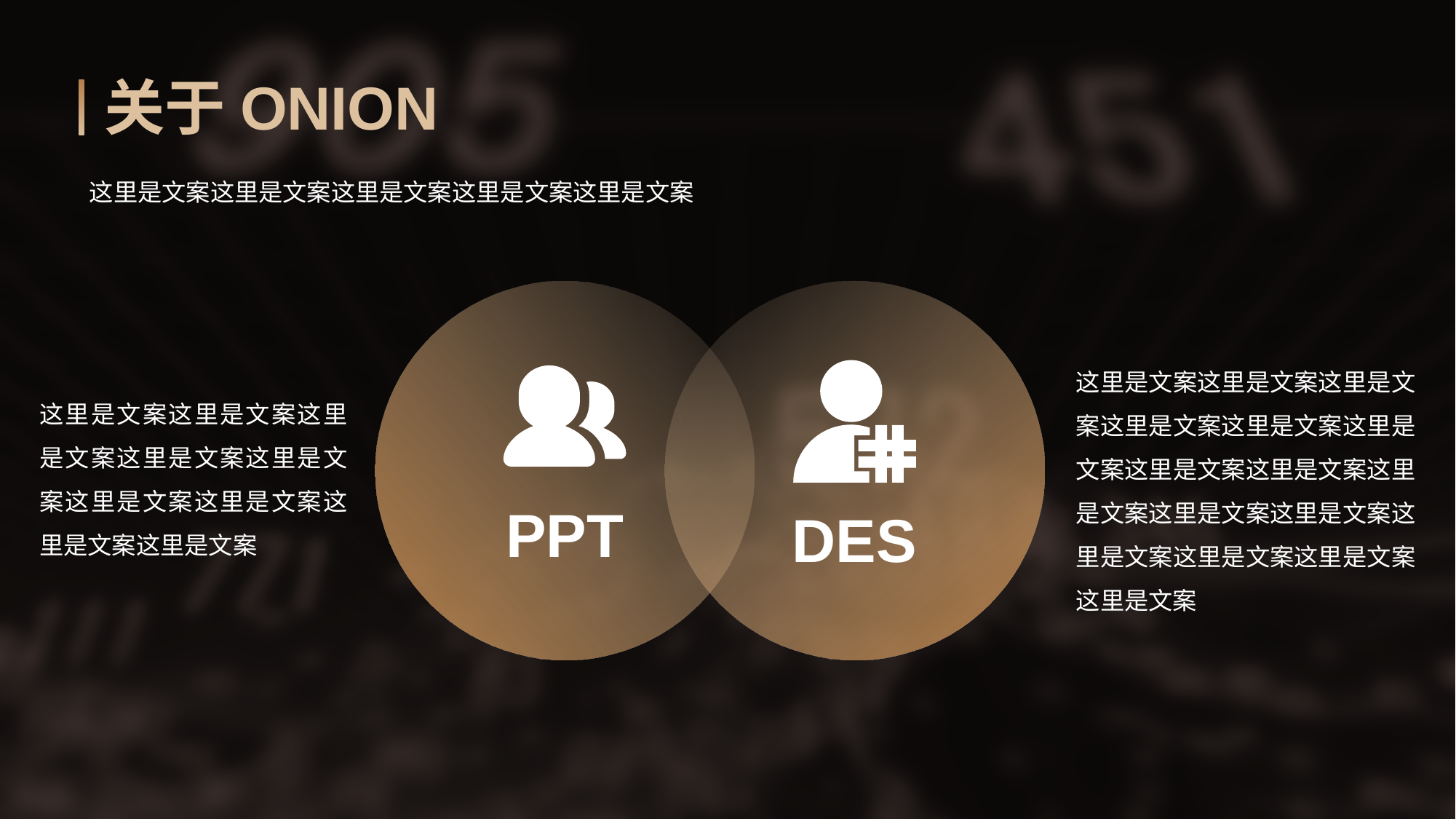

关于ONION

这里是文案这里是文案这里是文案这里是文案这里是文案

这里是文案这里是文案这里是文案这里是文案这里是文案这里是文案这里是文案这里是文案这里是文案这里是文案这里是文案这里是文案这里是文案这里是文案这里是文案

DES

PPT
这里是文案这里是文案这里是文案这里是文案这里是文案这里是文案这里是文案这里是文案这里是文案